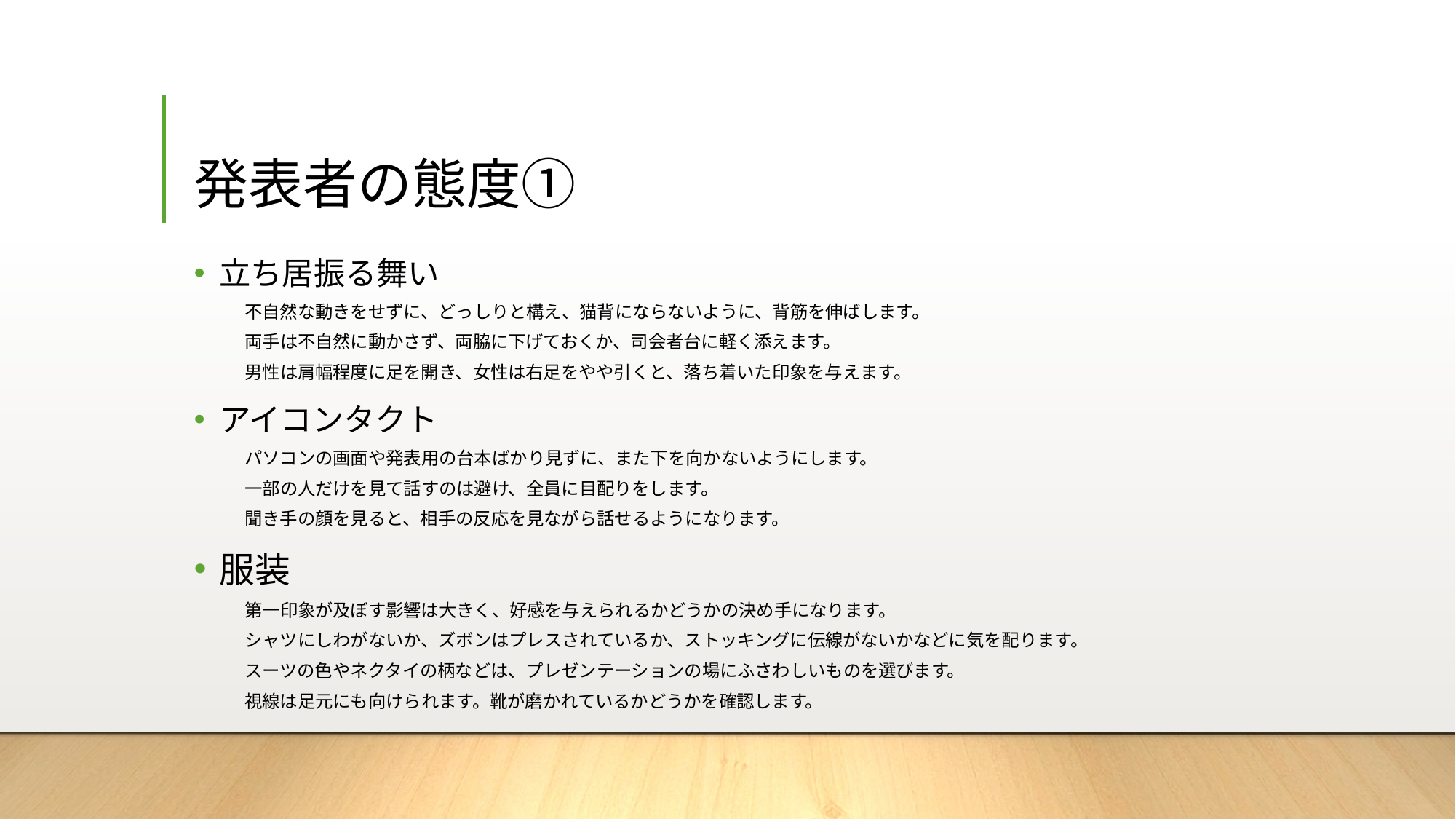

# 発表者の態度①
立ち居振る舞い
不自然な動きをせずに、どっしりと構え、猫背にならないように、背筋を伸ばします。
両手は不自然に動かさず、両脇に下げておくか、司会者台に軽く添えます。
男性は肩幅程度に足を開き、女性は右足をやや引くと、落ち着いた印象を与えます。
アイコンタクト
パソコンの画面や発表用の台本ばかり見ずに、また下を向かないようにします。
一部の人だけを見て話すのは避け、全員に目配りをします。
聞き手の顔を見ると、相手の反応を見ながら話せるようになります。
服装
第一印象が及ぼす影響は大きく、好感を与えられるかどうかの決め手になります。
シャツにしわがないか、ズボンはプレスされているか、ストッキングに伝線がないかなどに気を配ります。
スーツの色やネクタイの柄などは、プレゼンテーションの場にふさわしいものを選びます。
視線は足元にも向けられます。靴が磨かれているかどうかを確認します。